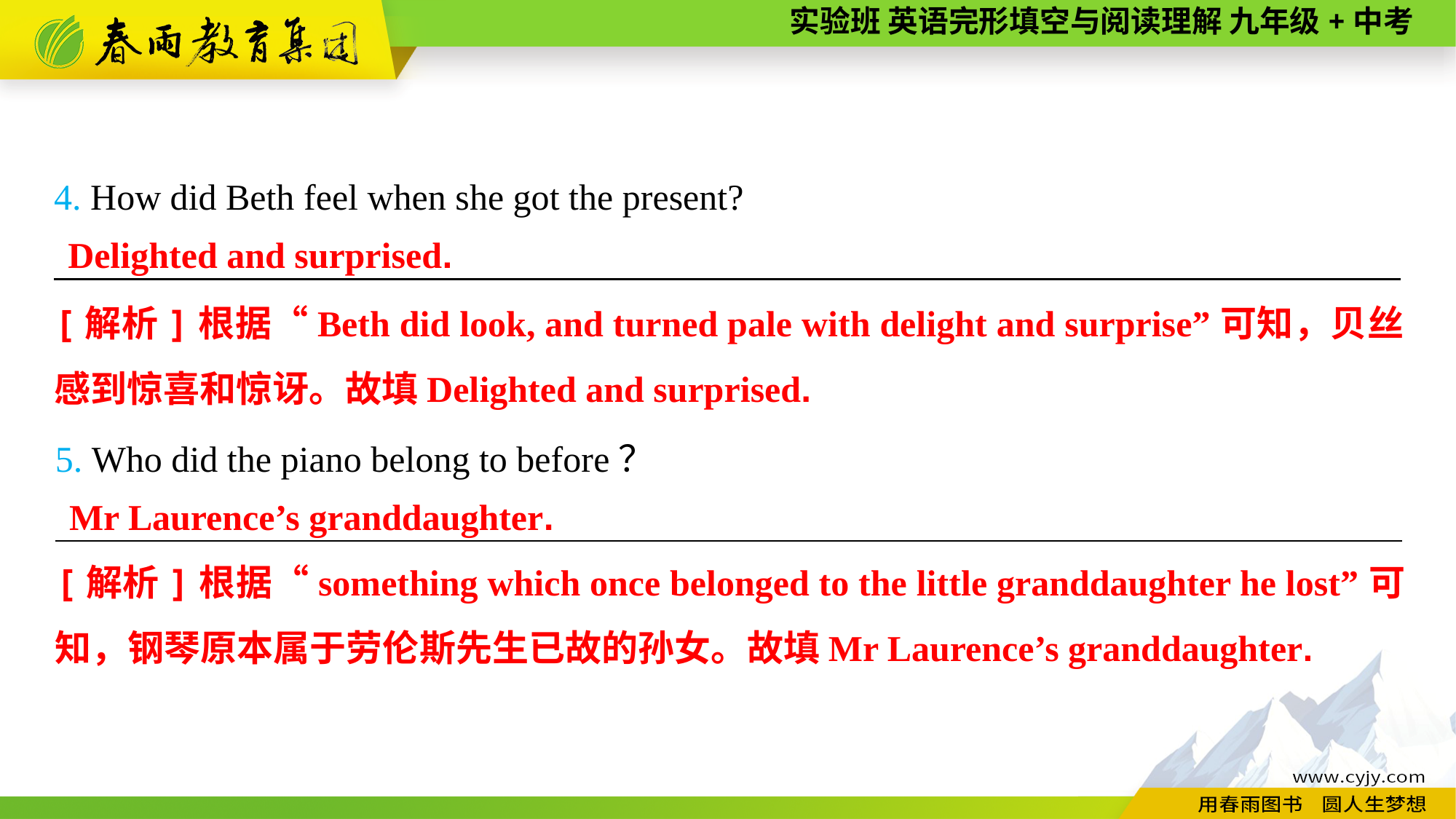

4. How did Beth feel when she got the present?
__________________________________________________________________________
Delighted and surprised.
[解析]根据“Beth did look, and turned pale with delight and surprise”可知，贝丝感到惊喜和惊讶。故填Delighted and surprised.
5. Who did the piano belong to before？
__________________________________________________________________________
Mr Laurence’s granddaughter.
[解析]根据“something which once belonged to the little granddaughter he lost”可知，钢琴原本属于劳伦斯先生已故的孙女。故填Mr Laurence’s granddaughter.